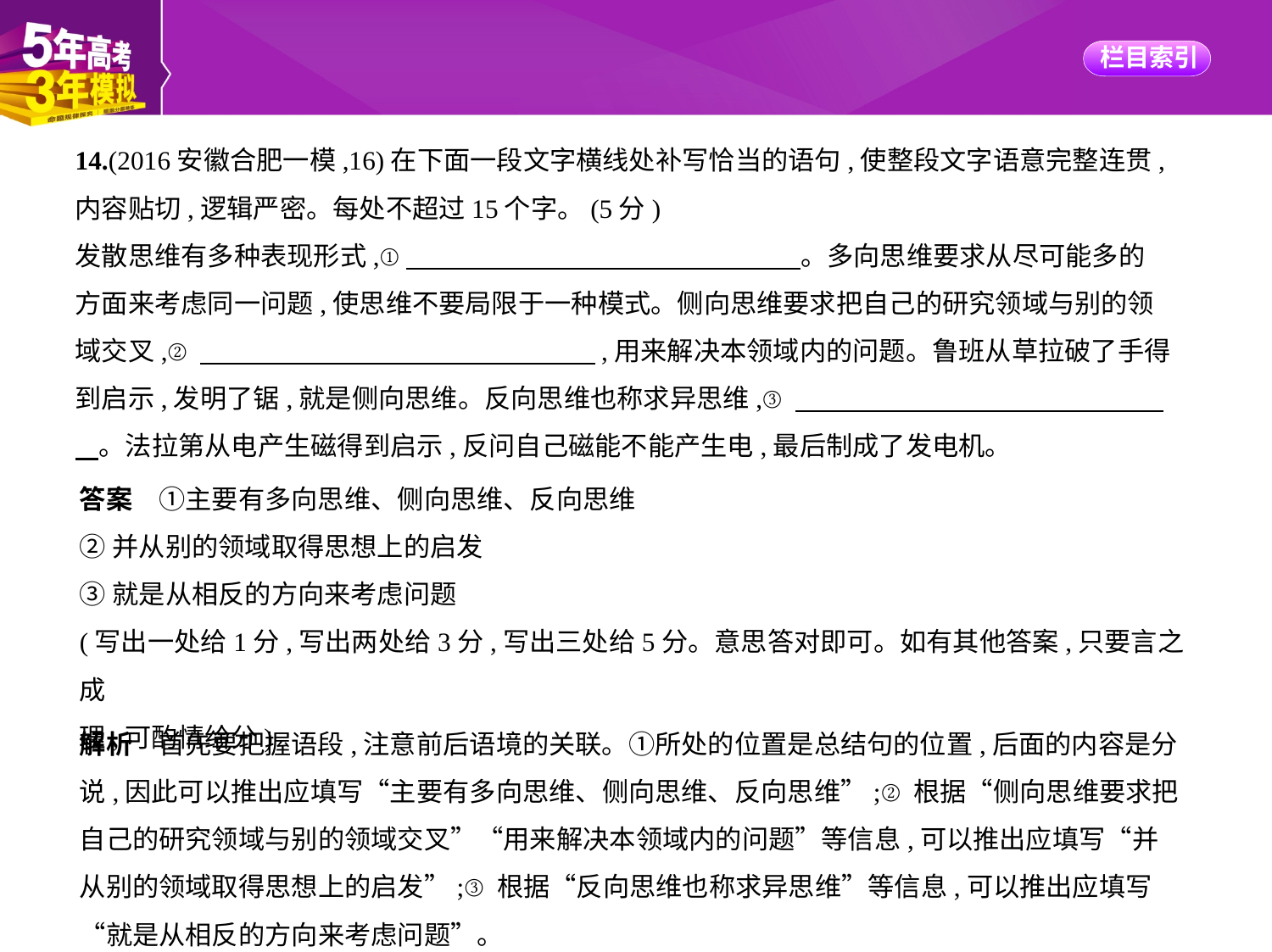

14.(2016安徽合肥一模,16)在下面一段文字横线处补写恰当的语句,使整段文字语意完整连贯,
内容贴切,逻辑严密。每处不超过15个字。(5分)
发散思维有多种表现形式,①　　　　　　　　　　　　　　    。多向思维要求从尽可能多的
方面来考虑同一问题,使思维不要局限于一种模式。侧向思维要求把自己的研究领域与别的领
域交叉,②　　　　　　　　　　　　　　    ,用来解决本领域内的问题。鲁班从草拉破了手得
到启示,发明了锯,就是侧向思维。反向思维也称求异思维,③　　　　　　　　　　　　　    
    。法拉第从电产生磁得到启示,反问自己磁能不能产生电,最后制成了发电机。
答案　①主要有多向思维、侧向思维、反向思维
②并从别的领域取得思想上的启发
③就是从相反的方向来考虑问题
(写出一处给1分,写出两处给3分,写出三处给5分。意思答对即可。如有其他答案,只要言之成
理,可酌情给分)
解析　首先要把握语段,注意前后语境的关联。①所处的位置是总结句的位置,后面的内容是分
说,因此可以推出应填写“主要有多向思维、侧向思维、反向思维”;②根据“侧向思维要求把
自己的研究领域与别的领域交叉”“用来解决本领域内的问题”等信息,可以推出应填写“并
从别的领域取得思想上的启发”;③根据“反向思维也称求异思维”等信息,可以推出应填写
“就是从相反的方向来考虑问题”。